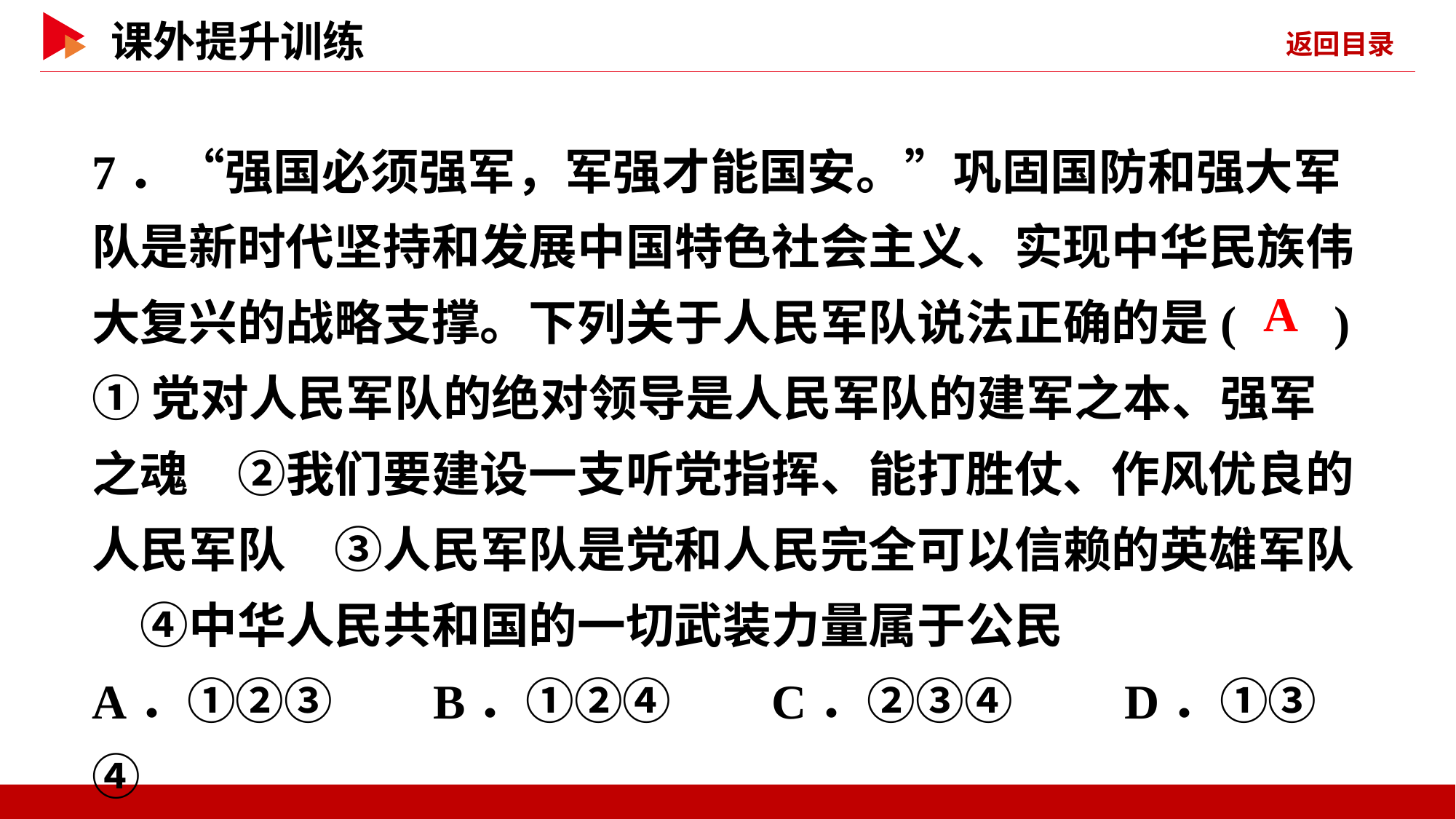

7．“强国必须强军，军强才能国安。”巩固国防和强大军队是新时代坚持和发展中国特色社会主义、实现中华民族伟大复兴的战略支撑。下列关于人民军队说法正确的是(        )
①党对人民军队的绝对领导是人民军队的建军之本、强军之魂　②我们要建设一支听党指挥、能打胜仗、作风优良的人民军队　③人民军队是党和人民完全可以信赖的英雄军队　④中华人民共和国的一切武装力量属于公民
A．①②③        B．①②④        C．②③④         D．①③④
   A